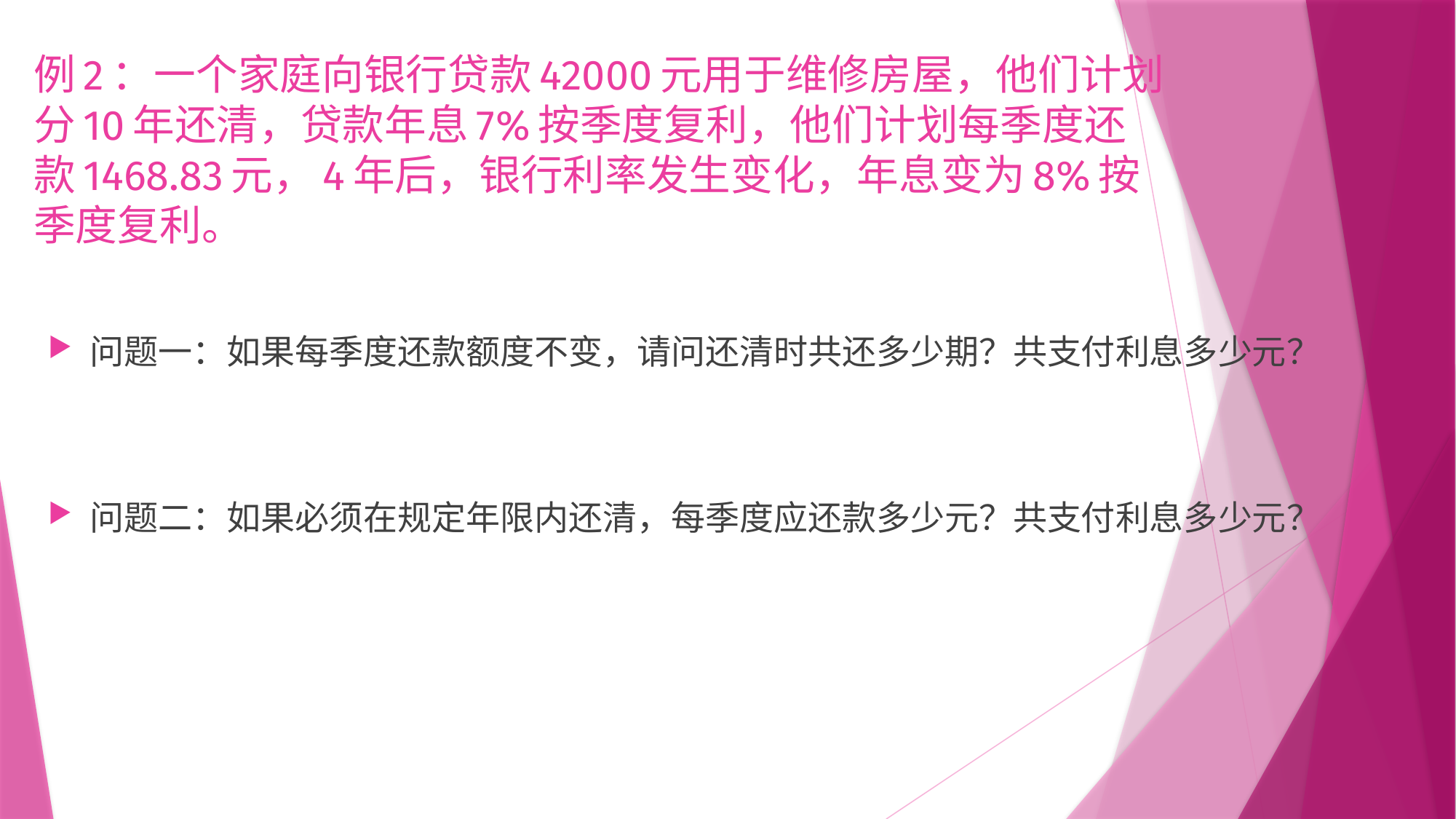

# 例2：一个家庭向银行贷款42000元用于维修房屋，他们计划分10年还清，贷款年息7%按季度复利，他们计划每季度还款1468.83元，4年后，银行利率发生变化，年息变为8%按季度复利。
问题一：如果每季度还款额度不变，请问还清时共还多少期？共支付利息多少元？

问题二：如果必须在规定年限内还清，每季度应还款多少元？共支付利息多少元？